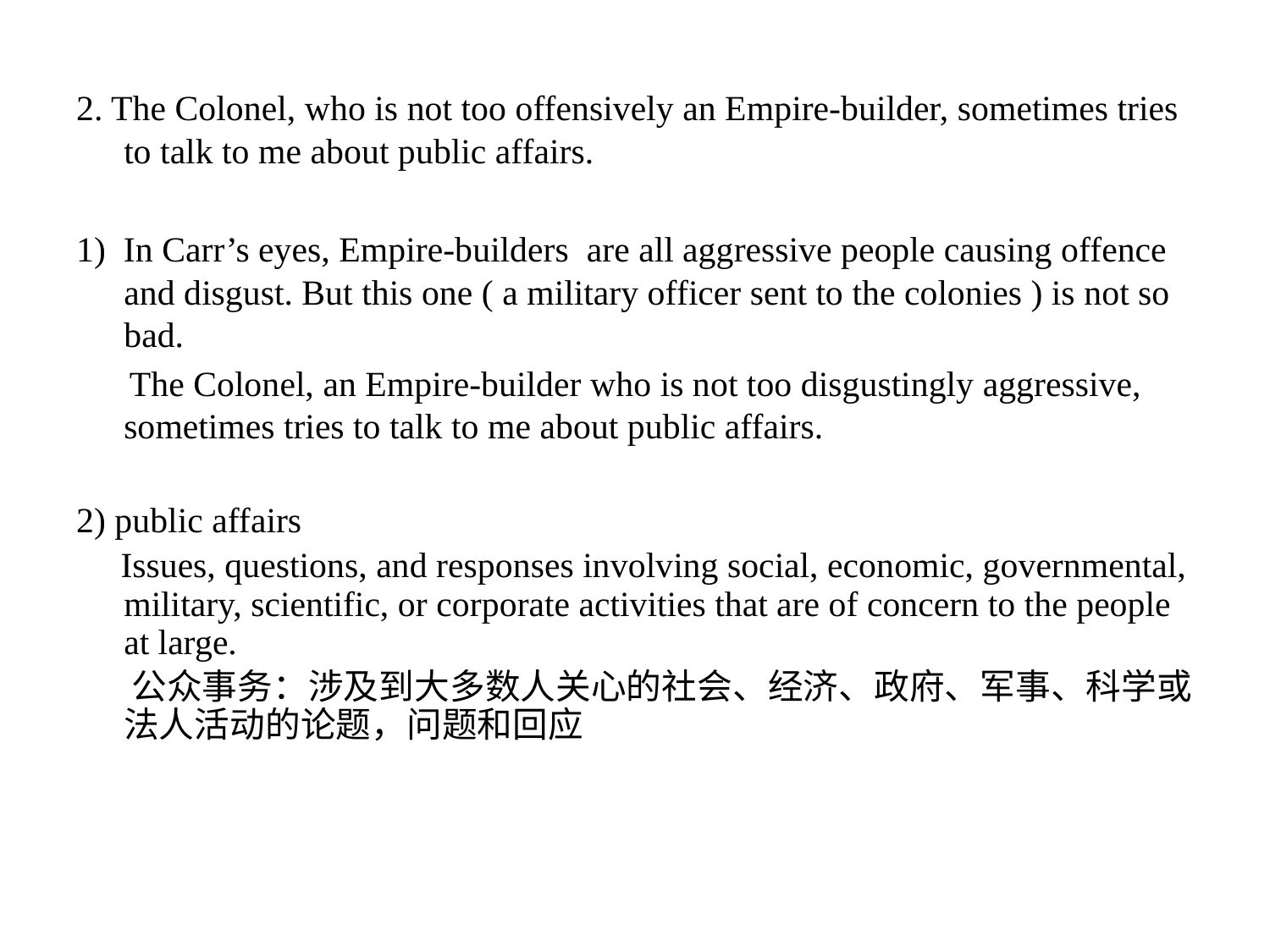

2. The Colonel, who is not too offensively an Empire-builder, sometimes tries to talk to me about public affairs.

1)  In Carr’s eyes, Empire-builders  are all aggressive people causing offence and disgust. But this one ( a military officer sent to the colonies ) is not so bad.
      The Colonel, an Empire-builder who is not too disgustingly aggressive, sometimes tries to talk to me about public affairs.

2) public affairs
     Issues, questions, and responses involving social, economic, governmental, military, scientific, or corporate activities that are of concern to the people at large.
      公众事务：涉及到大多数人关心的社会、经济、政府、军事、科学或法人活动的论题，问题和回应